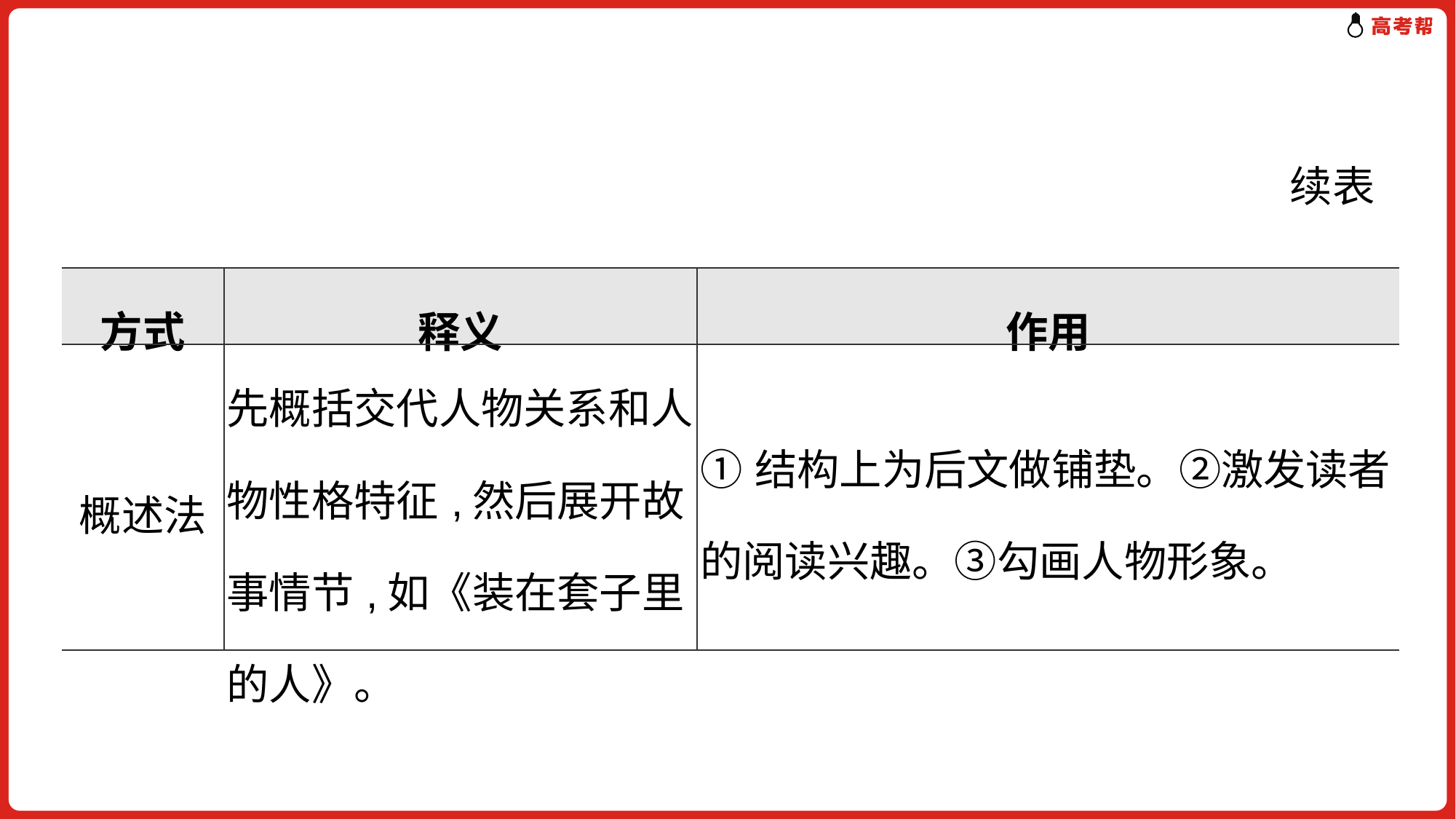

续表
| 方式 | 释义 | 作用 |
| --- | --- | --- |
| 概述法 | 先概括交代人物关系和人物性格特征,然后展开故事情节,如《装在套子里的人》。 | ①结构上为后文做铺垫。②激发读者的阅读兴趣。③勾画人物形象。 |